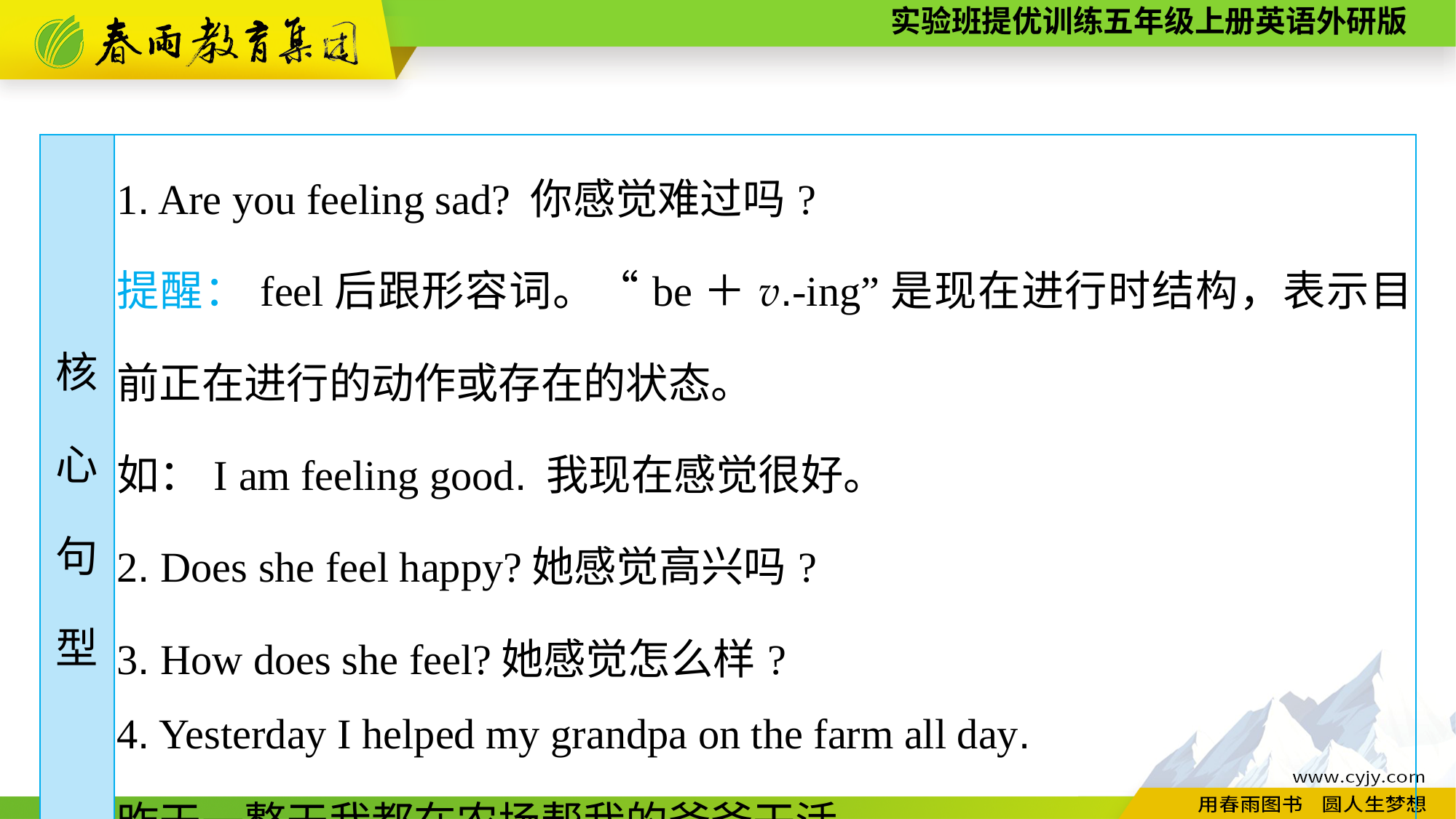

| 核 心 句 型 | 1. Are you feeling sad? 你感觉难过吗? 提醒：feel后跟形容词。“be＋v.-ing”是现在进行时结构，表示目前正在进行的动作或存在的状态。 如：I am feeling good. 我现在感觉很好。 2. Does she feel happy?她感觉高兴吗? 3. How does she feel?她感觉怎么样? 4. Yesterday I helped my grandpa on the farm all day. 昨天一整天我都在农场帮我的爷爷干活。 |
| --- | --- |